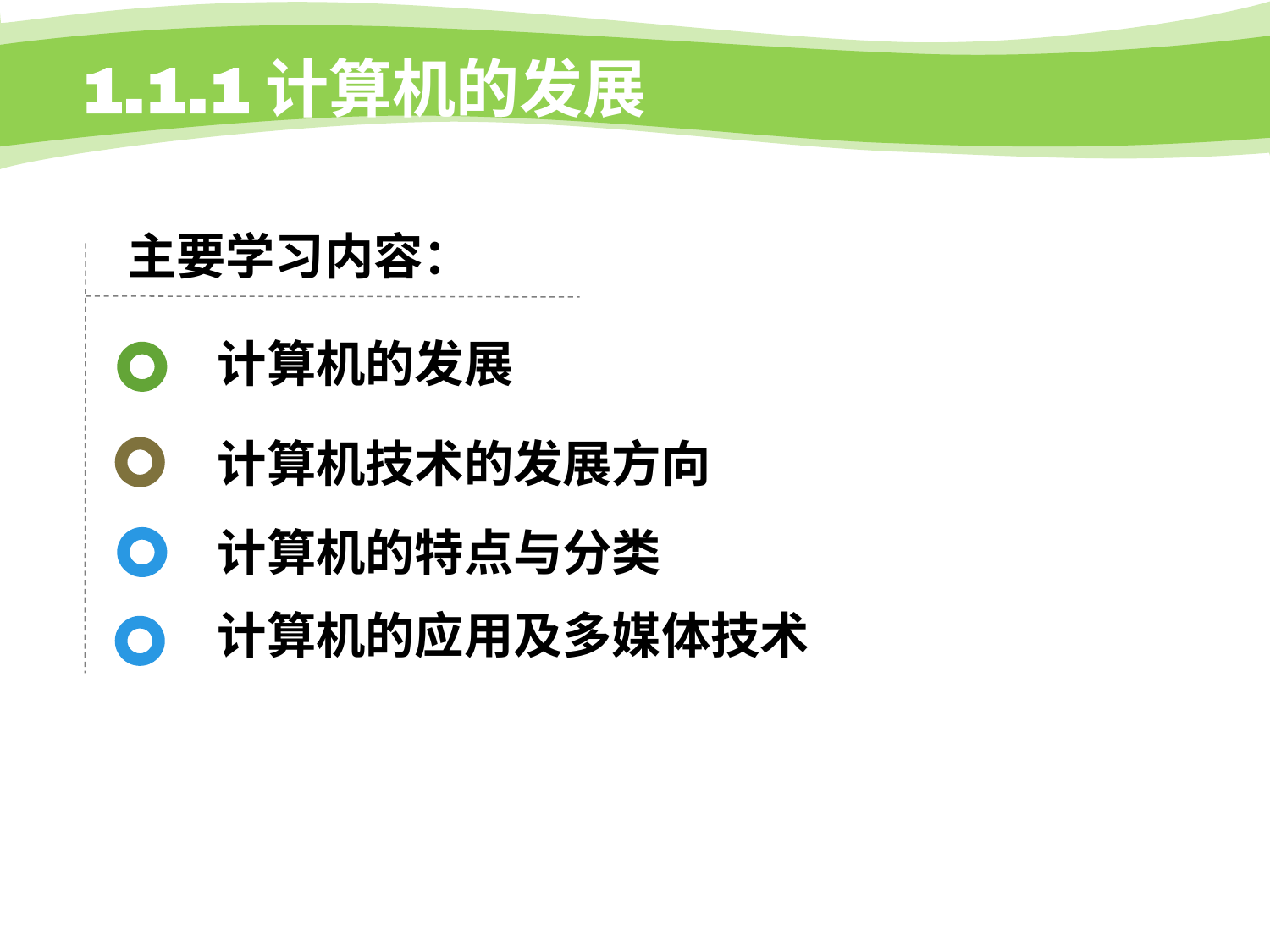

# 1.1.1计算机的发展

主要学习内容：

计算机的发展

计算机技术的发展方向

计算机的特点与分类

计算机的应用及多媒体技术